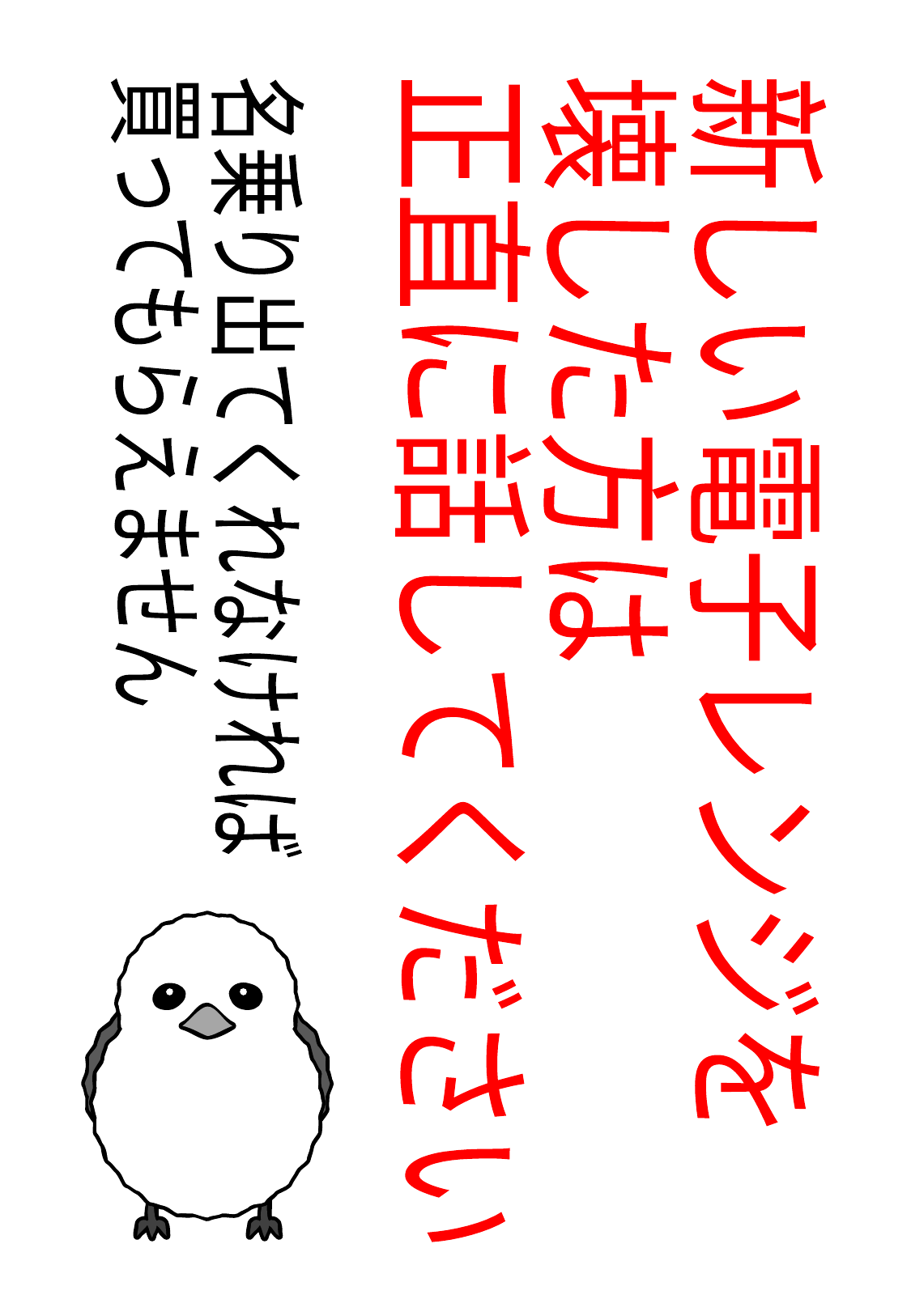

名乗り出てくれなければ
買ってもらえません
新しい電子レンジを
壊した方は
正直に話してください